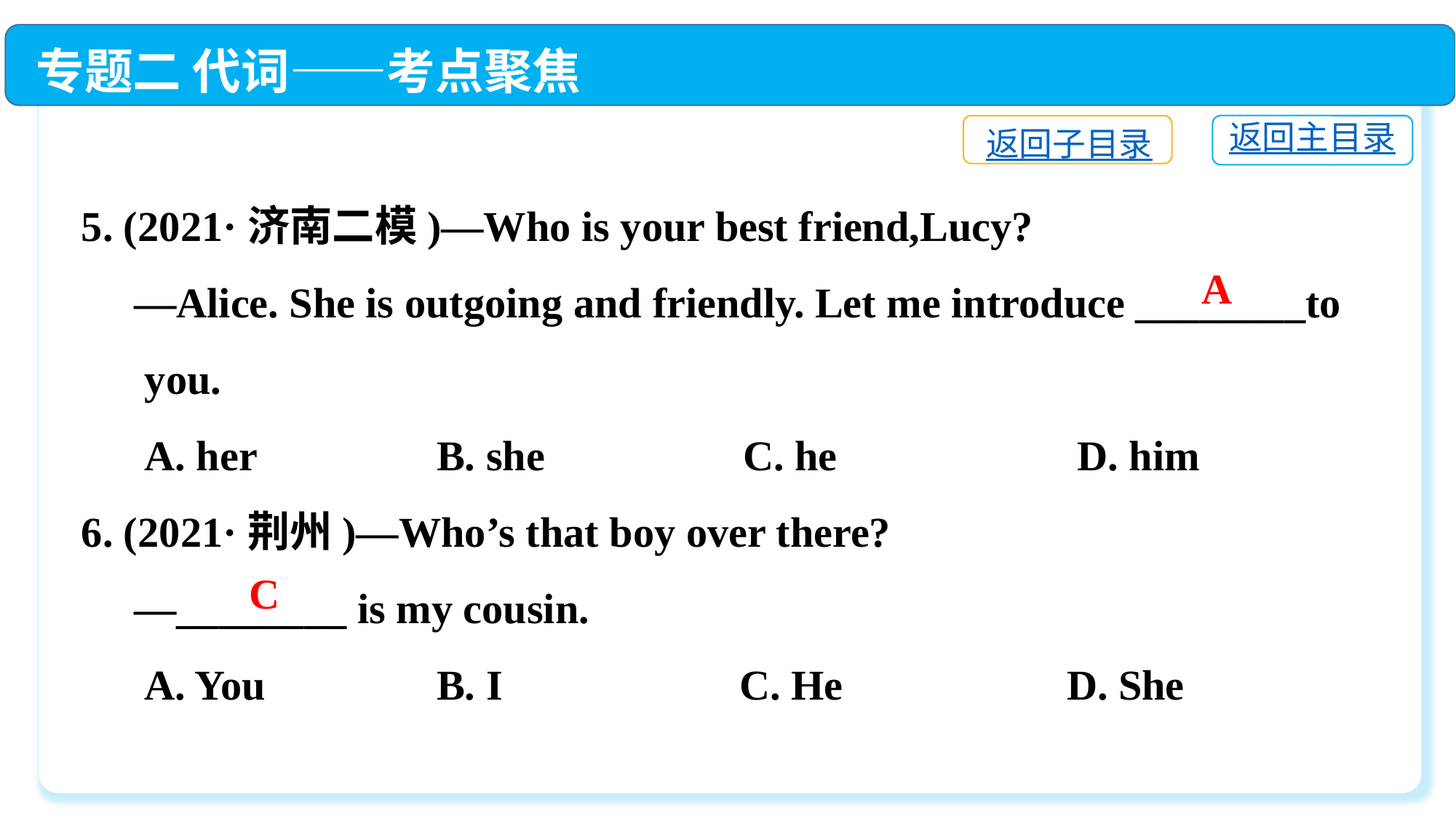

专题二 代词——考点聚焦

返回主目录

返回子目录
5. (2021·济南二模)—Who is your best friend,Lucy?
     —Alice. She is outgoing and friendly. Let me introduce ________to
      you.
      A. her	             B. she	           C. he	                      D. him
6. (2021·荆州)—Who’s that boy over there?
     —________ is my cousin.
      A. You	             B. I	                     C. He	                     D. She
A
C